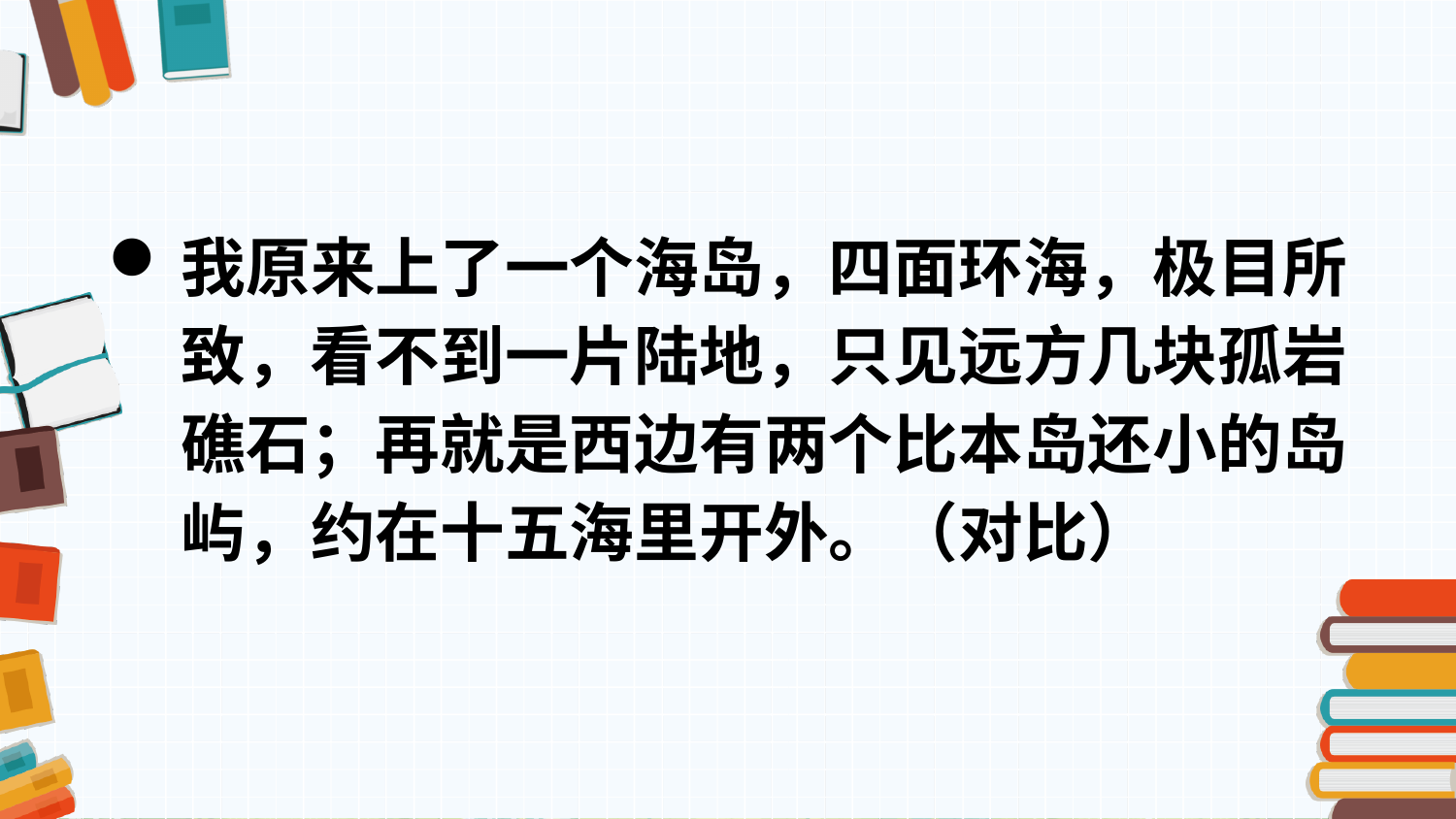

我原来上了一个海岛，四面环海，极目所致，看不到一片陆地，只见远方几块孤岩礁石；再就是西边有两个比本岛还小的岛屿，约在十五海里开外。（对比）